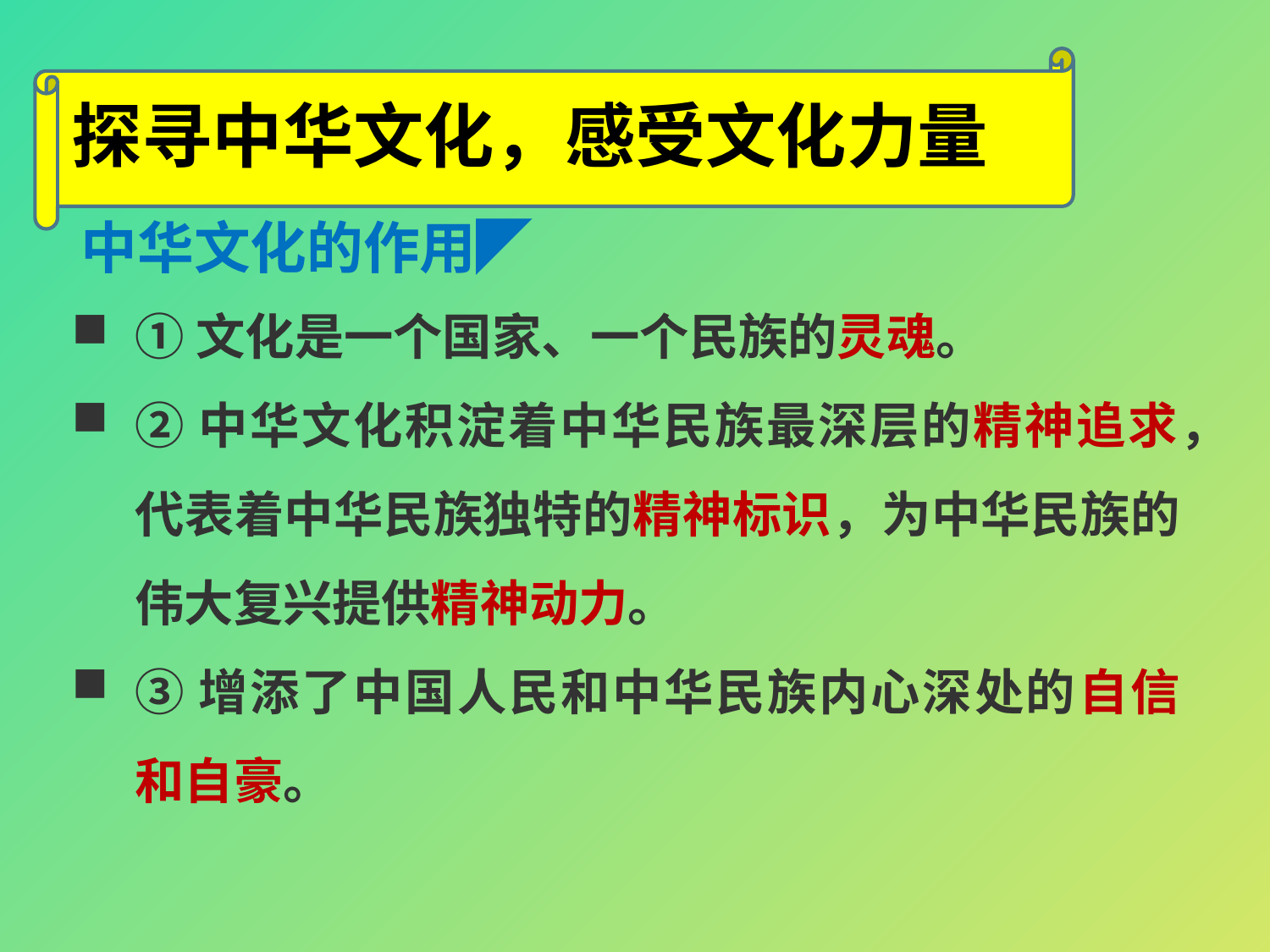

探寻中华文化，感受文化力量
中华文化的作用◤

①文化是一个国家、一个民族的灵魂。
②中华文化积淀着中华民族最深层的精神追求，代表着中华民族独特的精神标识，为中华民族的伟大复兴提供精神动力。
③增添了中国人民和中华民族内心深处的自信和自豪。